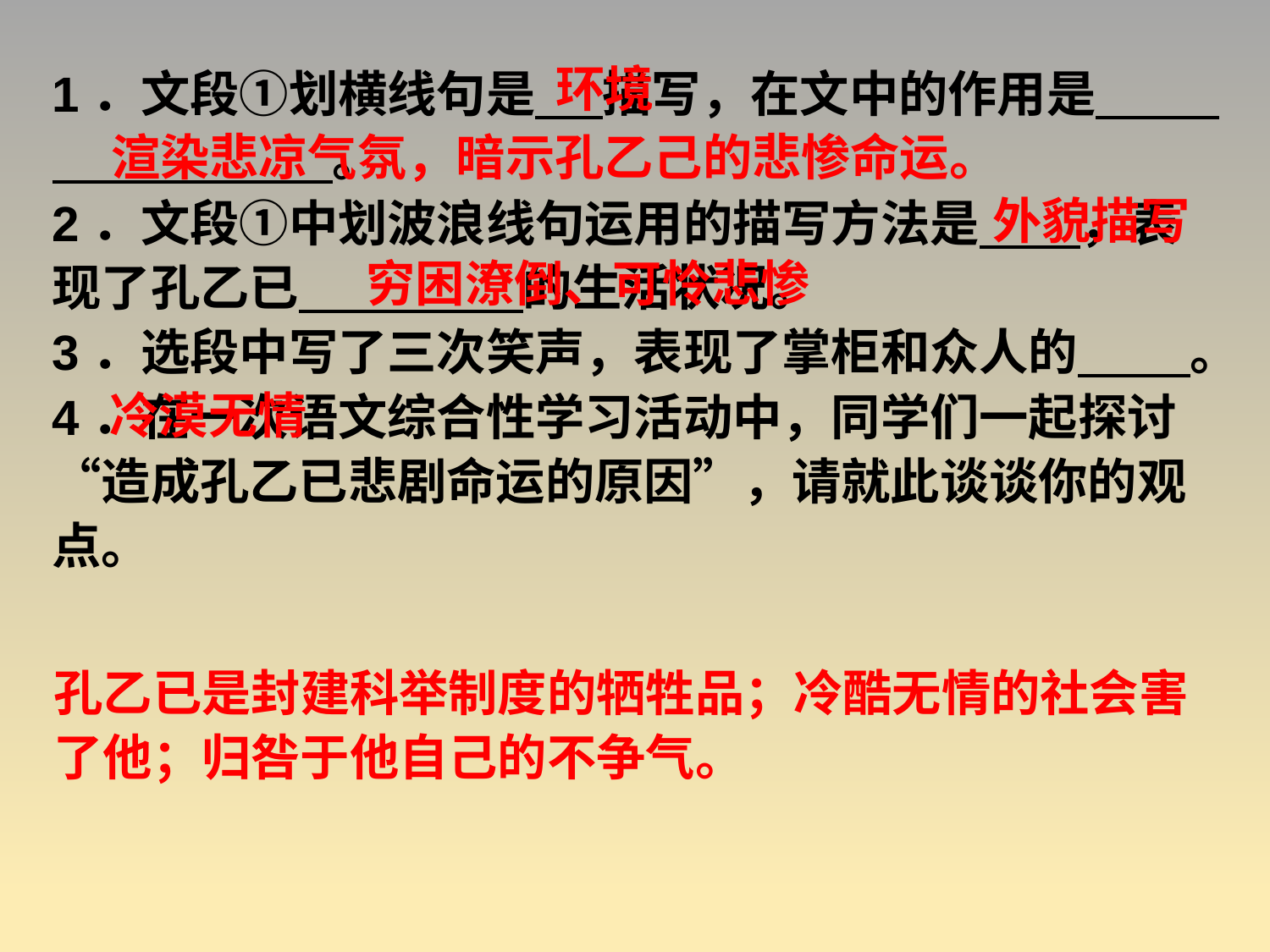

1．文段①划横线句是      描写，在文中的作用是                                     。
2．文段①中划波浪线句运用的描写方法是         ，表现了孔乙已                    的生活状况。
3．选段中写了三次笑声，表现了掌柜和众人的          。
4．在一次语文综合性学习活动中，同学们一起探讨“造成孔乙已悲剧命运的原因”，请就此谈谈你的观点。
环境
渲染悲凉气氛，暗示孔乙己的悲惨命运。
外貌描写
穷困潦倒、可怜悲惨
冷漠无情
孔乙已是封建科举制度的牺牲品；冷酷无情的社会害
了他；归咎于他自己的不争气。